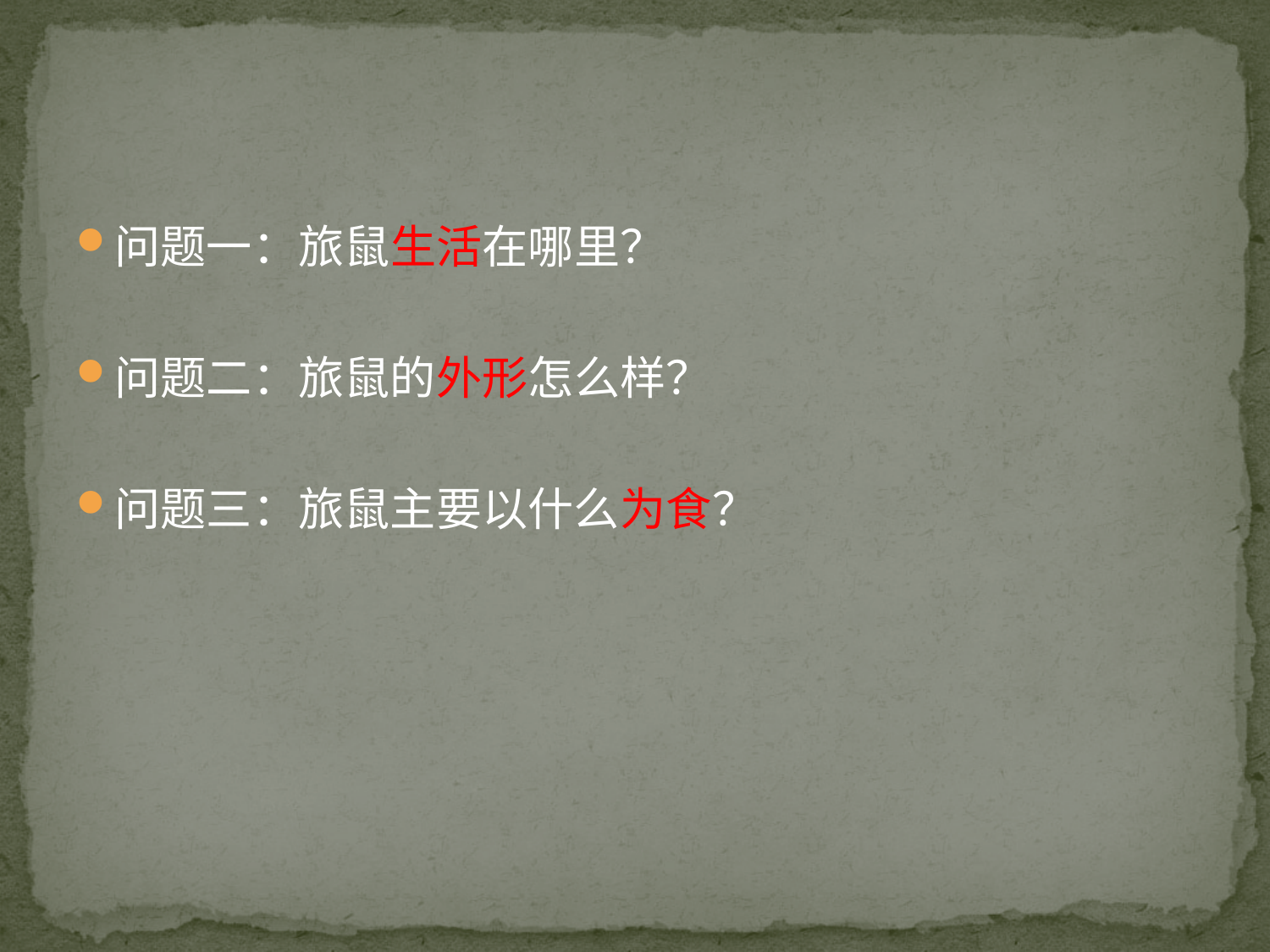

#
问题一：旅鼠生活在哪里？

问题二：旅鼠的外形怎么样？

问题三：旅鼠主要以什么为食？